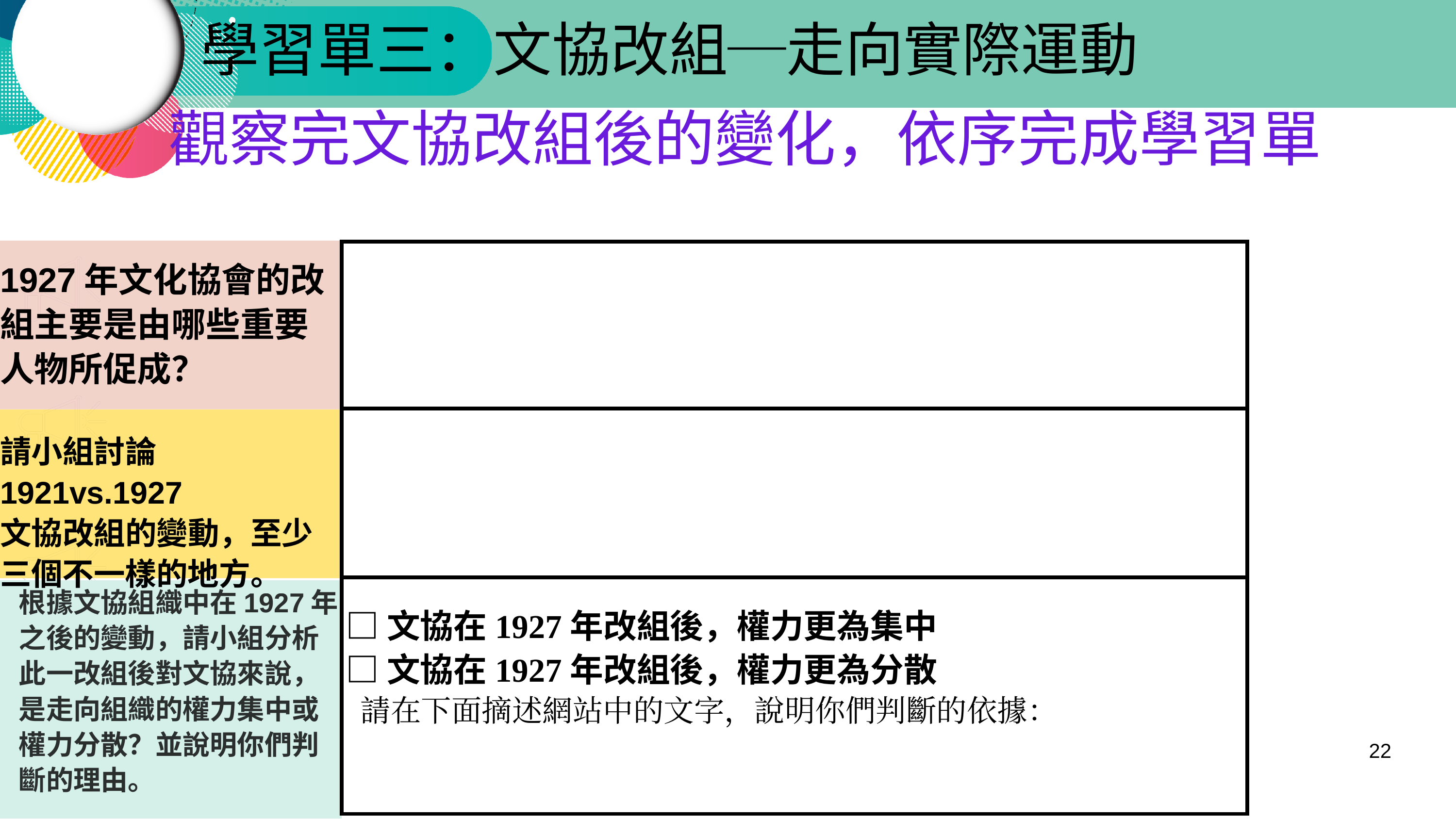

學習單三：文協改組─走向實際運動
 觀察完文協改組後的變化，依序完成學習單

1927年文化協會的改組主要是由哪些重要人物所促成？

請小組討論1921vs.1927
文協改組的變動，至少三個不一樣的地方。

□文協在1927年改組後，權力更為集中
□文協在1927年改組後，權力更為分散
 請在下面摘述網站中的文字，說明你們判斷的依據：

根據文協組織中在1927年之後的變動，請小組分析此一改組後對文協來說，是走向組織的權力集中或權力分散？並說明你們判斷的理由。

22